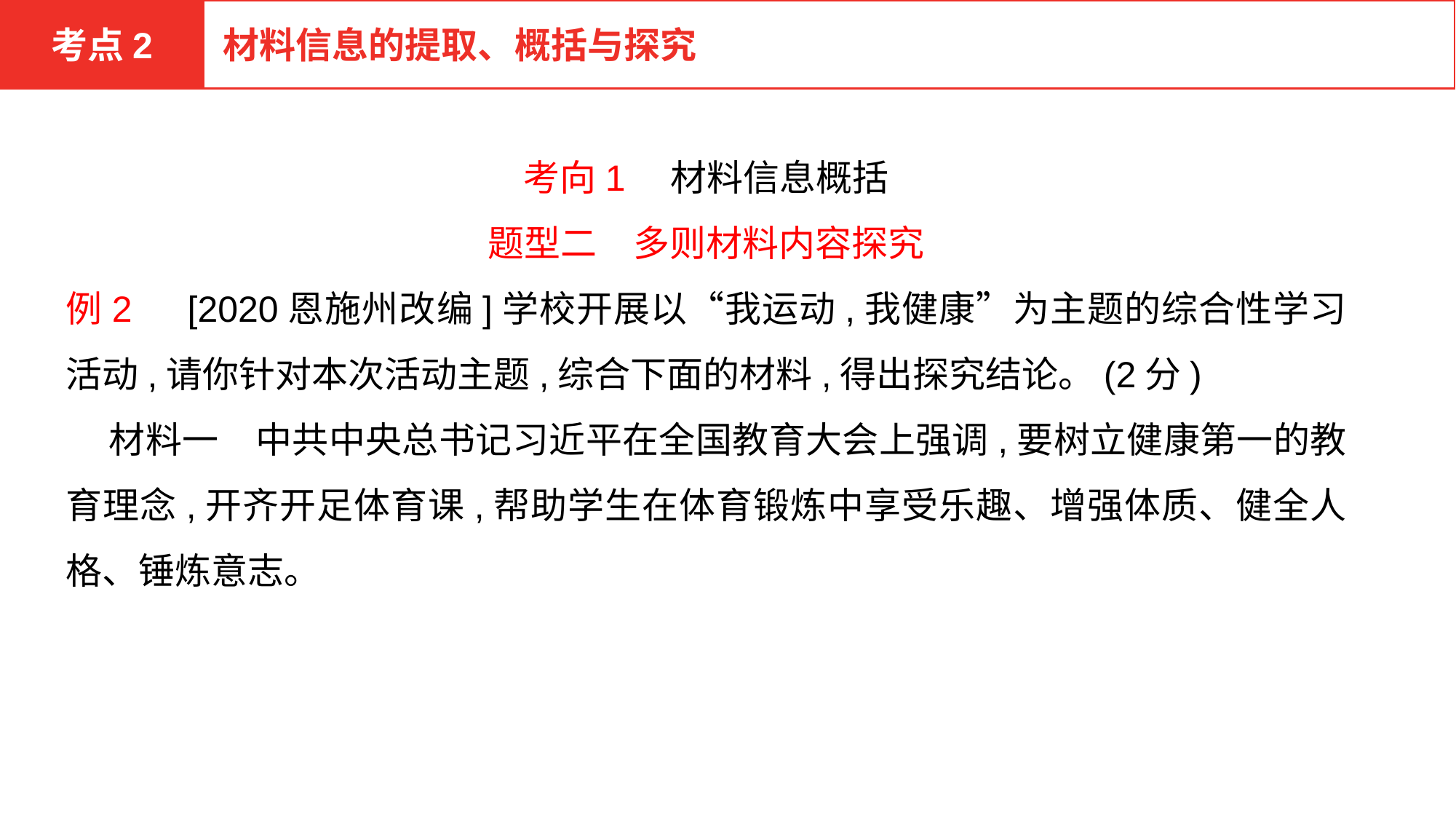

考点2
材料信息的提取、概括与探究
考向1　材料信息概括
题型二　多则材料内容探究
例2　[2020恩施州改编]学校开展以“我运动,我健康”为主题的综合性学习活动,请你针对本次活动主题,综合下面的材料,得出探究结论。(2分)
    材料一　中共中央总书记习近平在全国教育大会上强调,要树立健康第一的教育理念,开齐开足体育课,帮助学生在体育锻炼中享受乐趣、增强体质、健全人格、锤炼意志。